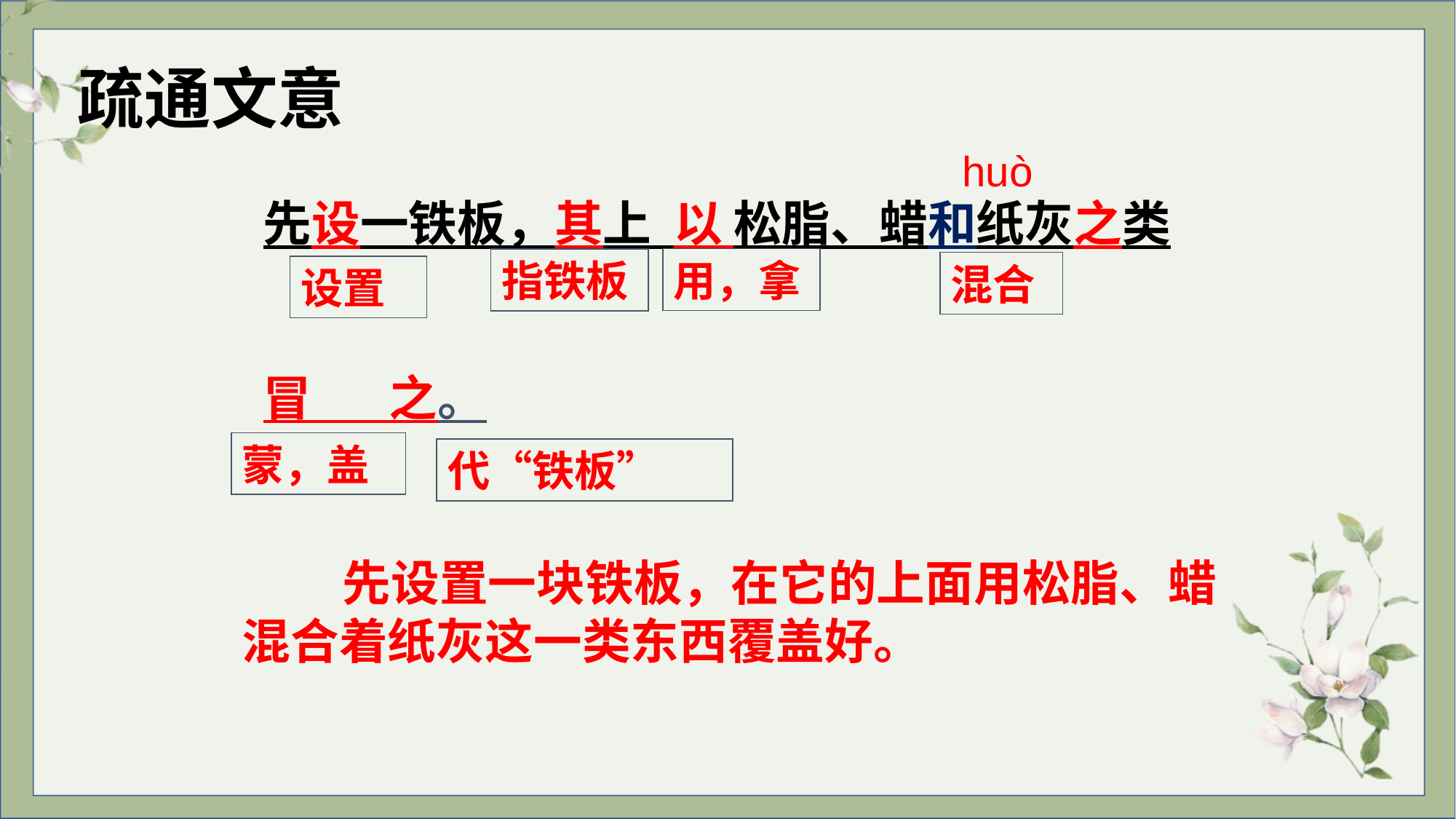

疏通文意
huò
先设一铁板，其上  以 松脂、蜡和纸灰之类

冒       之。
用，拿
指铁板
混合
设置
蒙，盖
代“铁板”
        先设置一块铁板，在它的上面用松脂、蜡混合着纸灰这一类东西覆盖好。